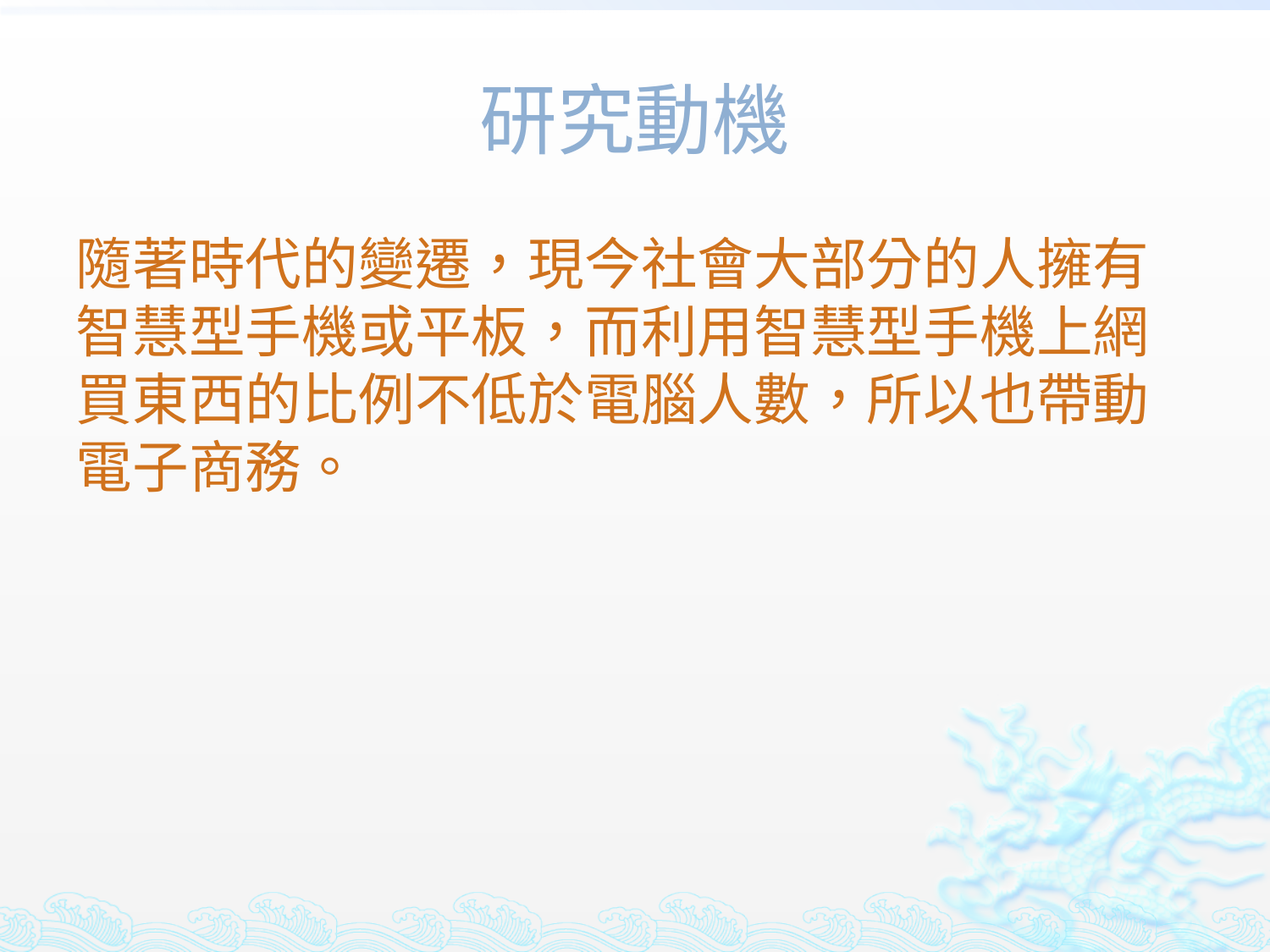

# 研究動機
隨著時代的變遷，現今社會大部分的人擁有智慧型手機或平板，而利用智慧型手機上網買東西的比例不低於電腦人數，所以也帶動電子商務。